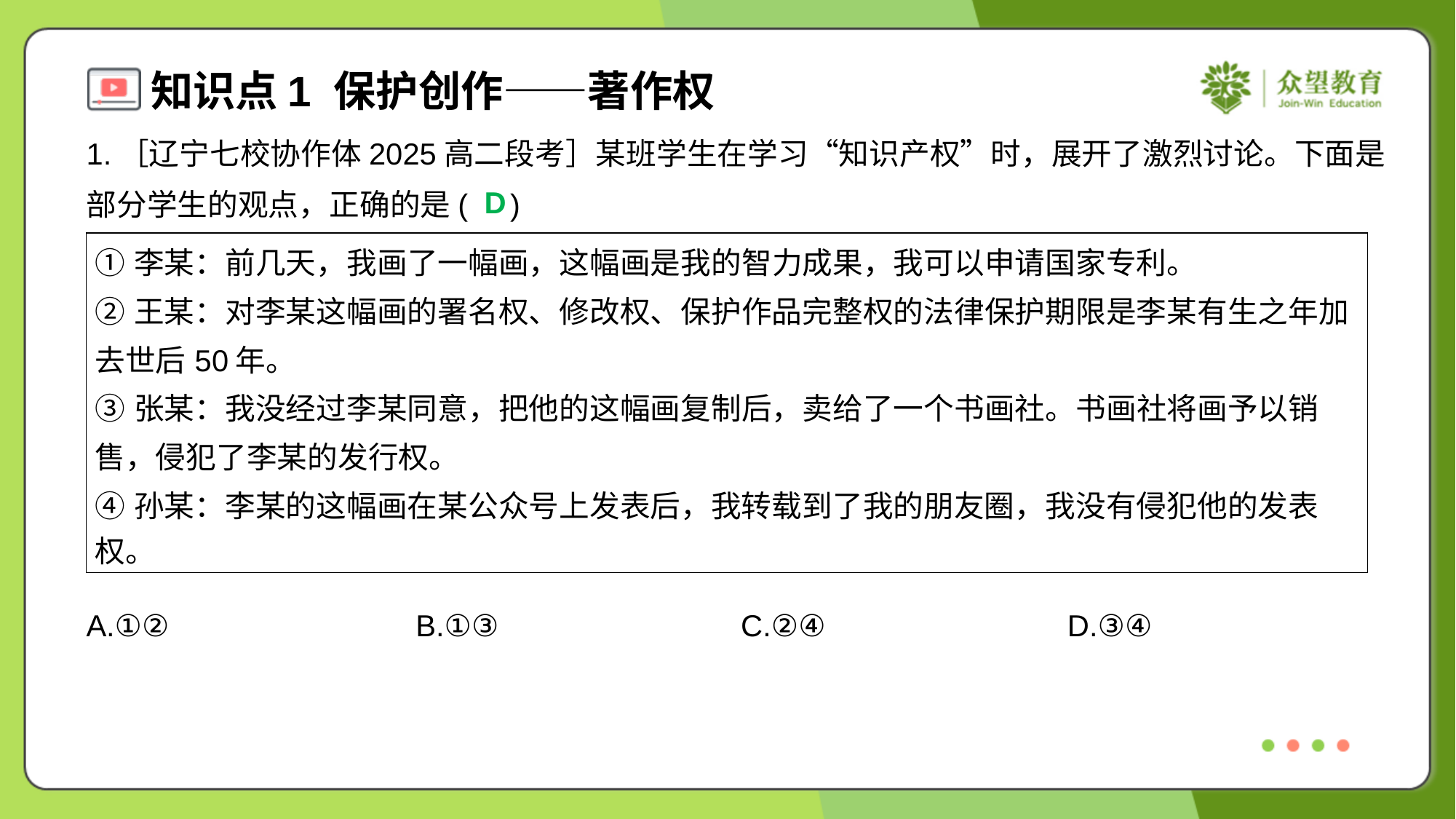

1.［辽宁七校协作体2025高二段考］某班学生在学习“知识产权”时，展开了激烈讨论。下面是
部分学生的观点，正确的是(     )
D
| ①李某：前几天，我画了一幅画，这幅画是我的智力成果，我可以申请国家专利。 ②王某：对李某这幅画的署名权、修改权、保护作品完整权的法律保护期限是李某有生之年加 去世后50年。 ③张某：我没经过李某同意，把他的这幅画复制后，卖给了一个书画社。书画社将画予以销 售，侵犯了李某的发行权。 ④孙某：李某的这幅画在某公众号上发表后，我转载到了我的朋友圈，我没有侵犯他的发表 权。 |
| --- |
A.①②	B.①③	C.②④	D.③④